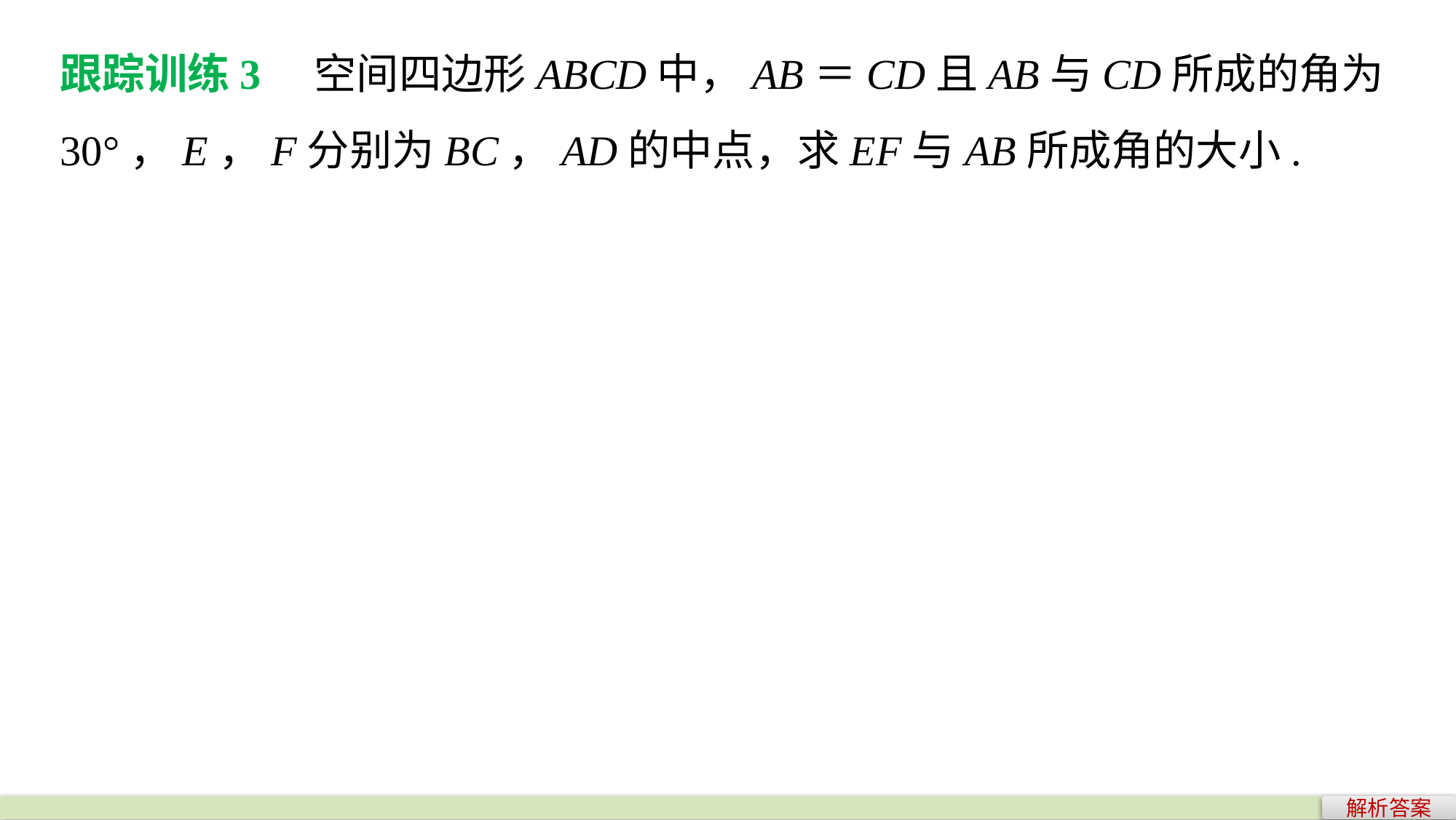

跟踪训练3　空间四边形ABCD中，AB＝CD且AB与CD所成的角为30°，E，F分别为BC，AD的中点，求EF与AB所成角的大小.
解析答案